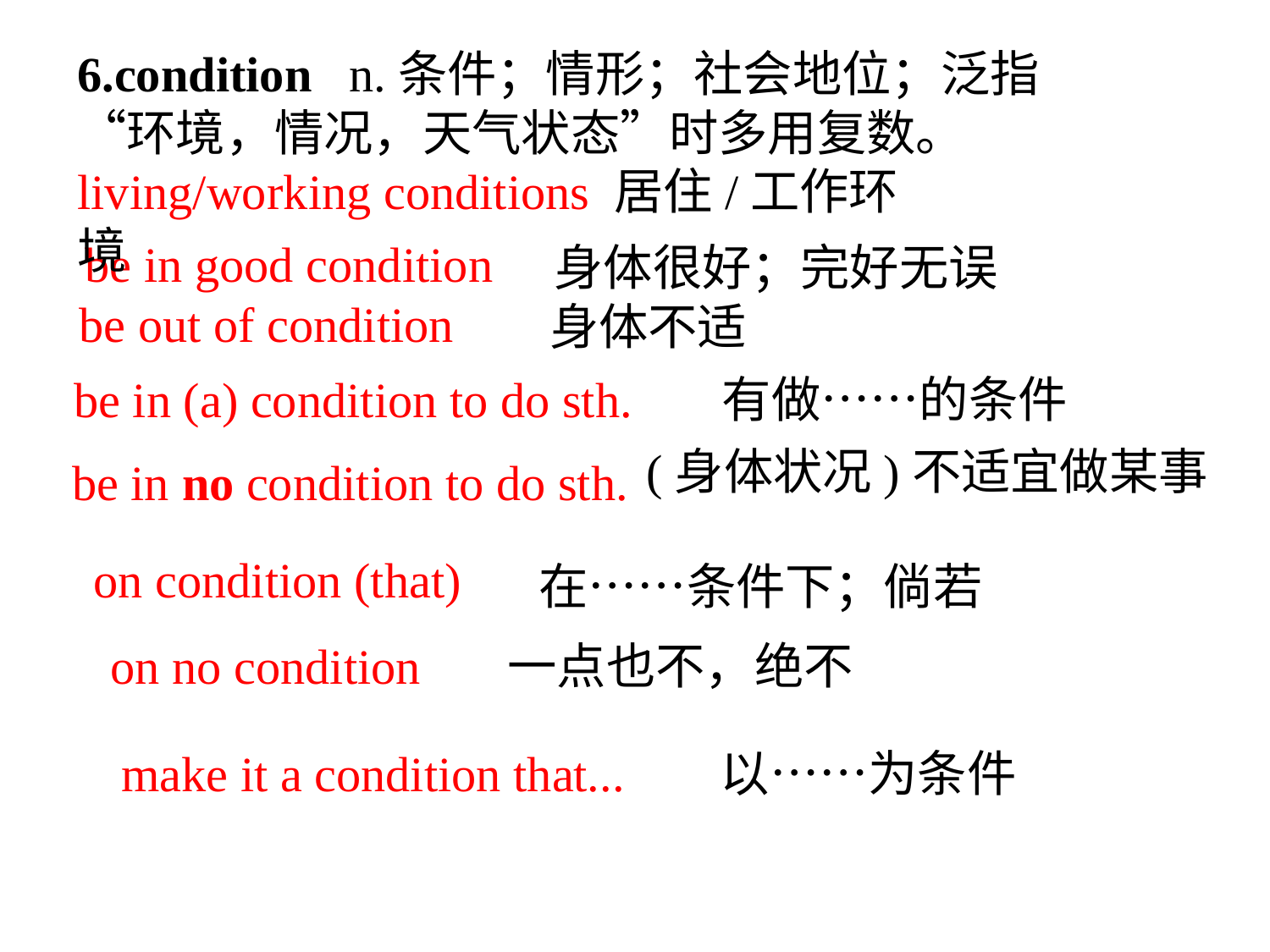

6.condition   n.条件；情形；社会地位；泛指“环境，情况，天气状态”时多用复数。
living/working conditions 居住/工作环境
be in good condition
身体很好；完好无误
be out of condition
身体不适
be in (a) condition to do sth.
有做……的条件
(身体状况)不适宜做某事
be in no condition to do sth.
on condition (that)
在……条件下；倘若
on no condition
一点也不，绝不
make it a condition that...
以……为条件